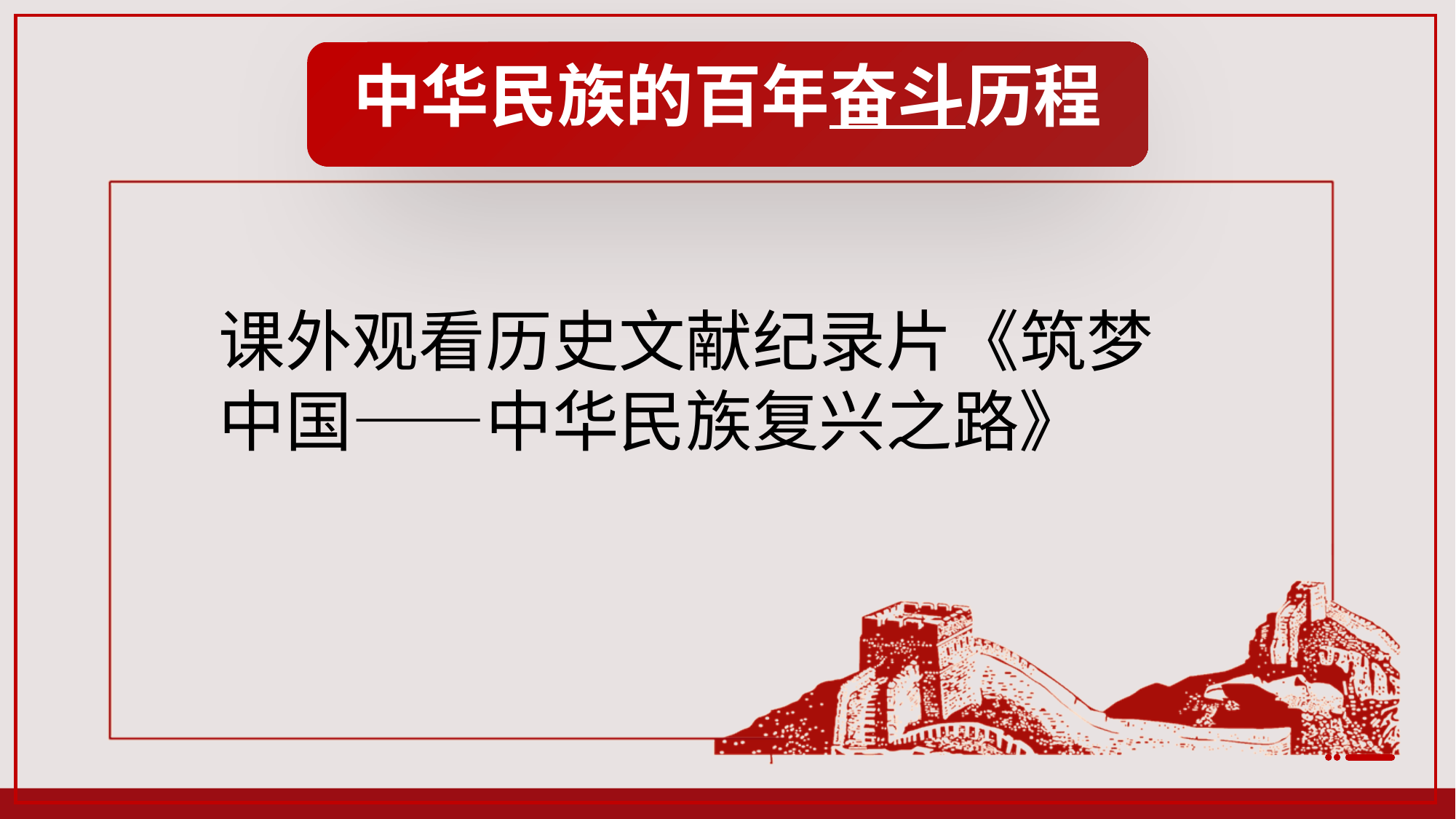

中华民族的百年奋斗历程

课外观看历史文献纪录片《筑梦中国——中华民族复兴之路》